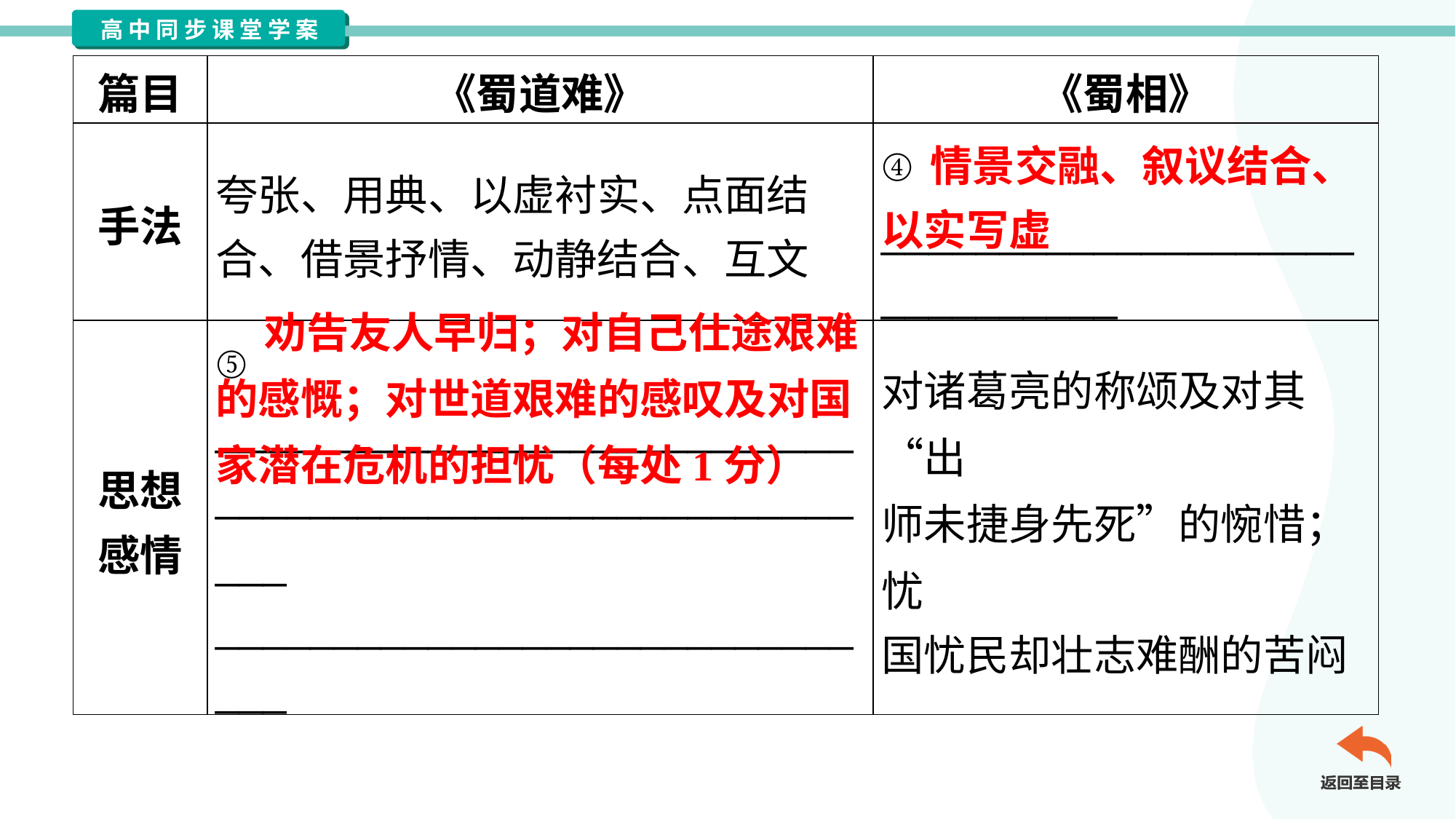

| 篇目 | 《蜀道难》 | 《蜀相》 |
| --- | --- | --- |
| 手法 | 夸张、用典、以虚衬实、点面结 合、借景抒情、动静结合、互文 | ④ \_\_\_\_\_\_\_\_\_\_\_\_\_\_\_\_\_\_\_\_ \_\_\_\_\_\_\_\_\_\_ |
| 思想 感情 | ⑤ \_\_\_\_\_\_\_\_\_\_\_\_\_\_\_\_\_\_\_\_\_\_\_\_\_\_\_ \_\_\_\_\_\_\_\_\_\_\_\_\_\_\_\_\_\_\_\_\_\_\_\_\_\_\_\_\_\_ \_\_\_\_\_\_\_\_\_\_\_\_\_\_\_\_\_\_\_\_\_\_\_\_\_\_\_\_\_\_ | 对诸葛亮的称颂及对其“出 师未捷身先死”的惋惜；忧 国忧民却壮志难酬的苦闷 |
    情景交融、叙议结合、
以实写虚
    劝告友人早归；对自己仕途艰难的感慨；对世道艰难的感叹及对国家潜在危机的担忧（每处1分）